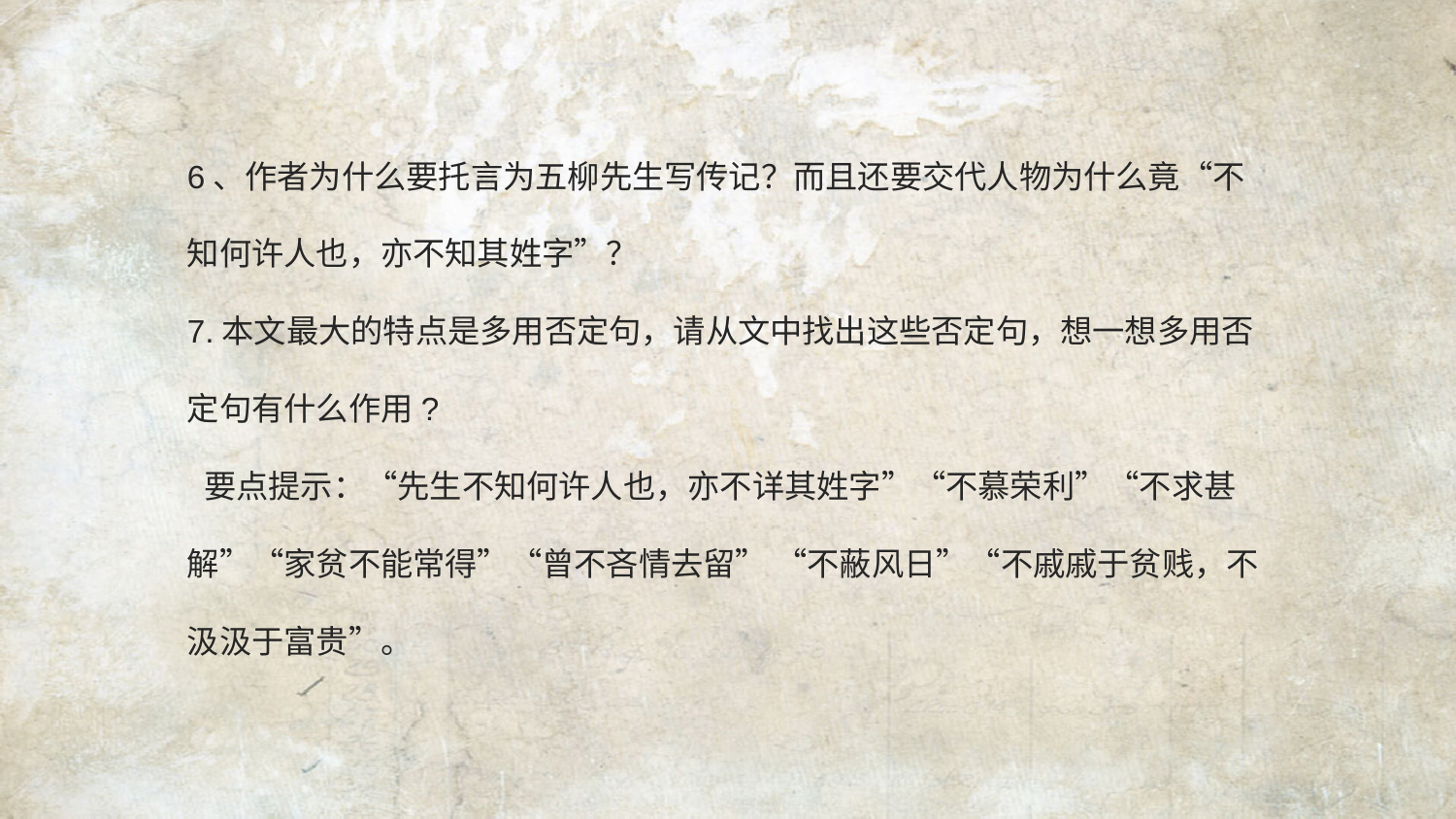

6、作者为什么要托言为五柳先生写传记？而且还要交代人物为什么竟“不知何许人也，亦不知其姓字”？
7.本文最大的特点是多用否定句，请从文中找出这些否定句，想一想多用否定句有什么作用?
 要点提示：“先生不知何许人也，亦不详其姓字”“不慕荣利”“不求甚解”“家贫不能常得”“曾不吝情去留” “不蔽风日”“不戚戚于贫贱，不汲汲于富贵”。